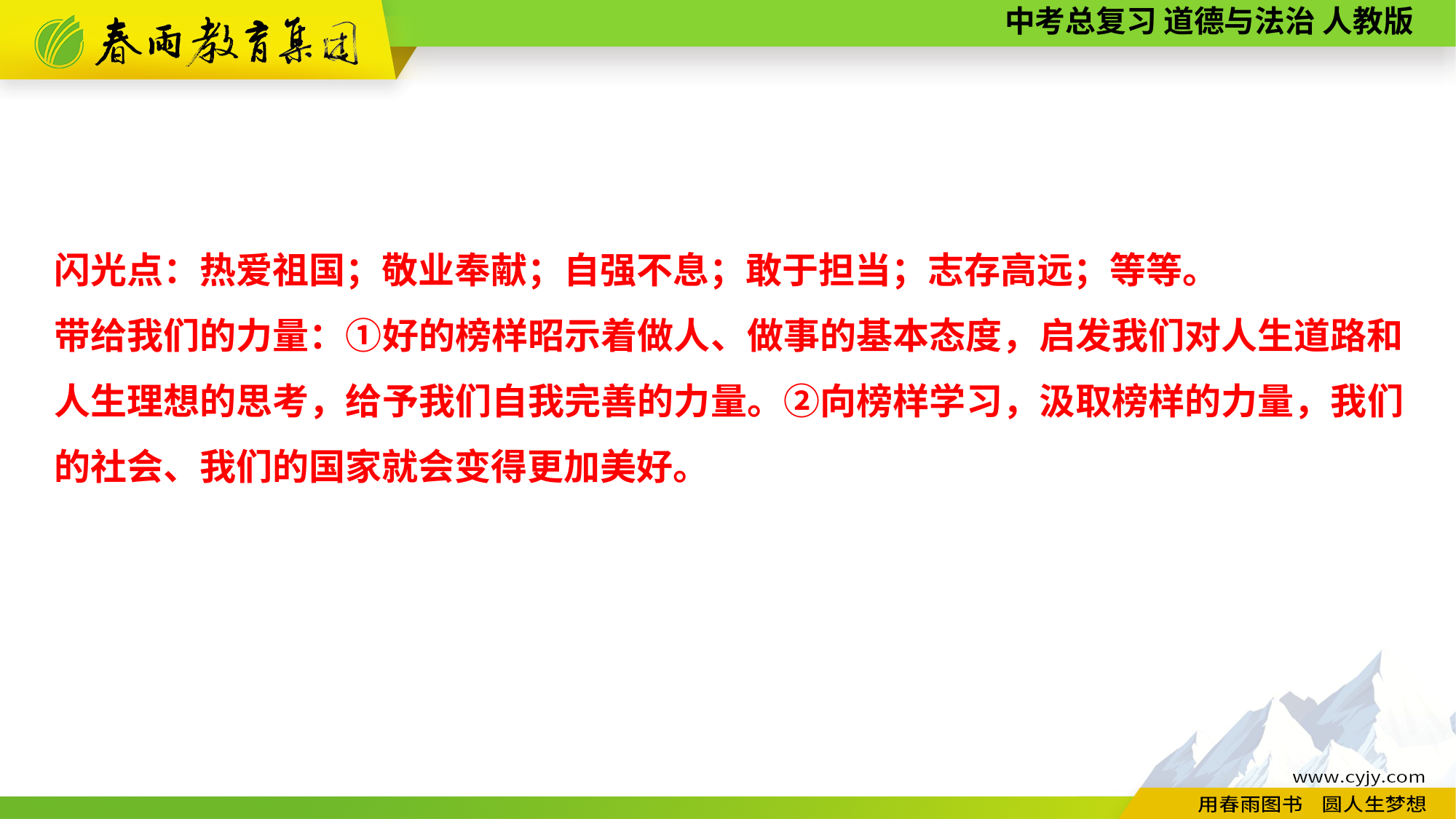

闪光点：热爱祖国；敬业奉献；自强不息；敢于担当；志存高远；等等。
带给我们的力量：①好的榜样昭示着做人、做事的基本态度，启发我们对人生道路和人生理想的思考，给予我们自我完善的力量。②向榜样学习，汲取榜样的力量，我们的社会、我们的国家就会变得更加美好。